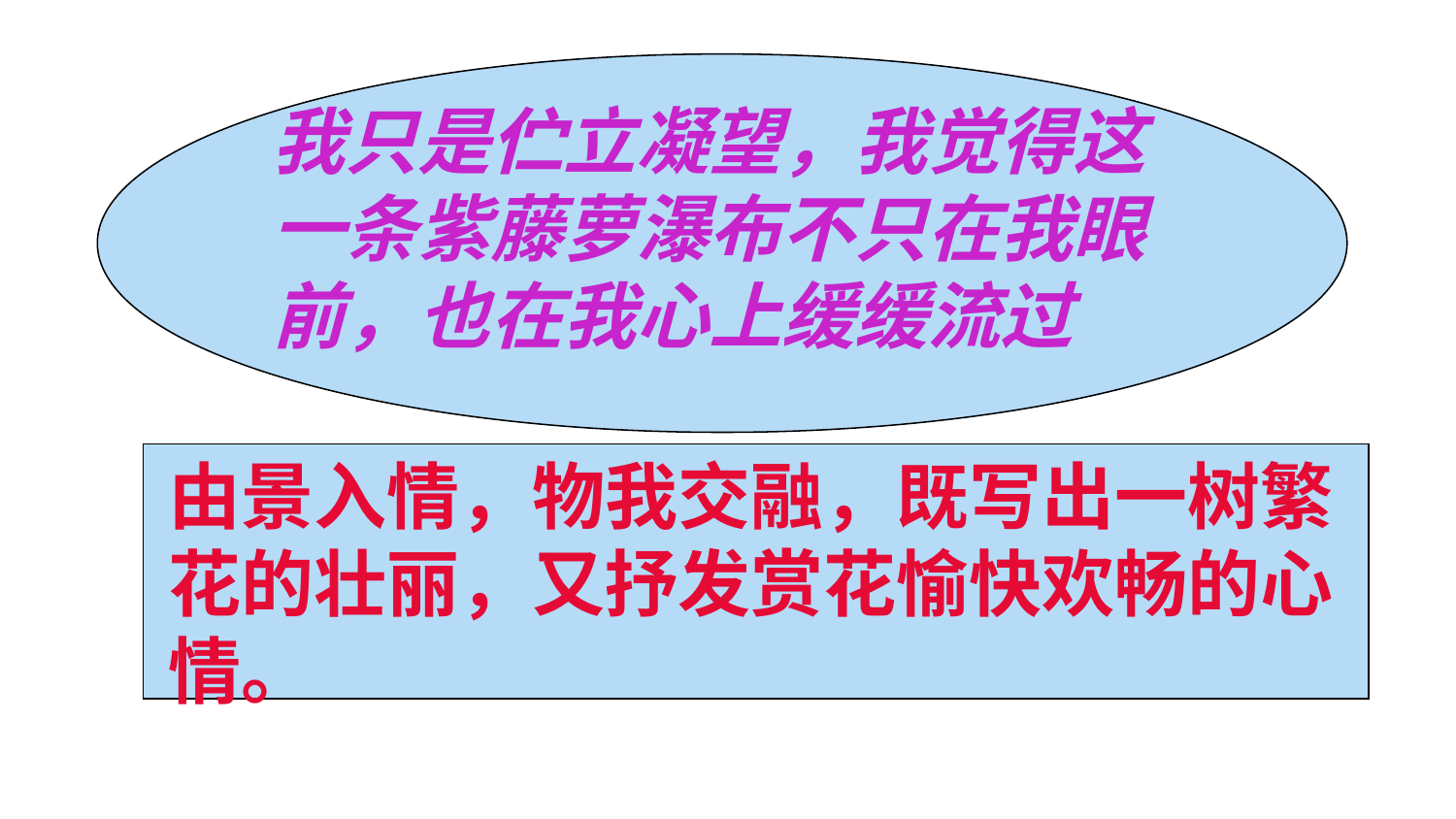

我只是伫立凝望，我觉得这一条紫藤萝瀑布不只在我眼前，也在我心上缓缓流过

由景入情，物我交融，既写出一树繁花的壮丽，又抒发赏花愉快欢畅的心情。